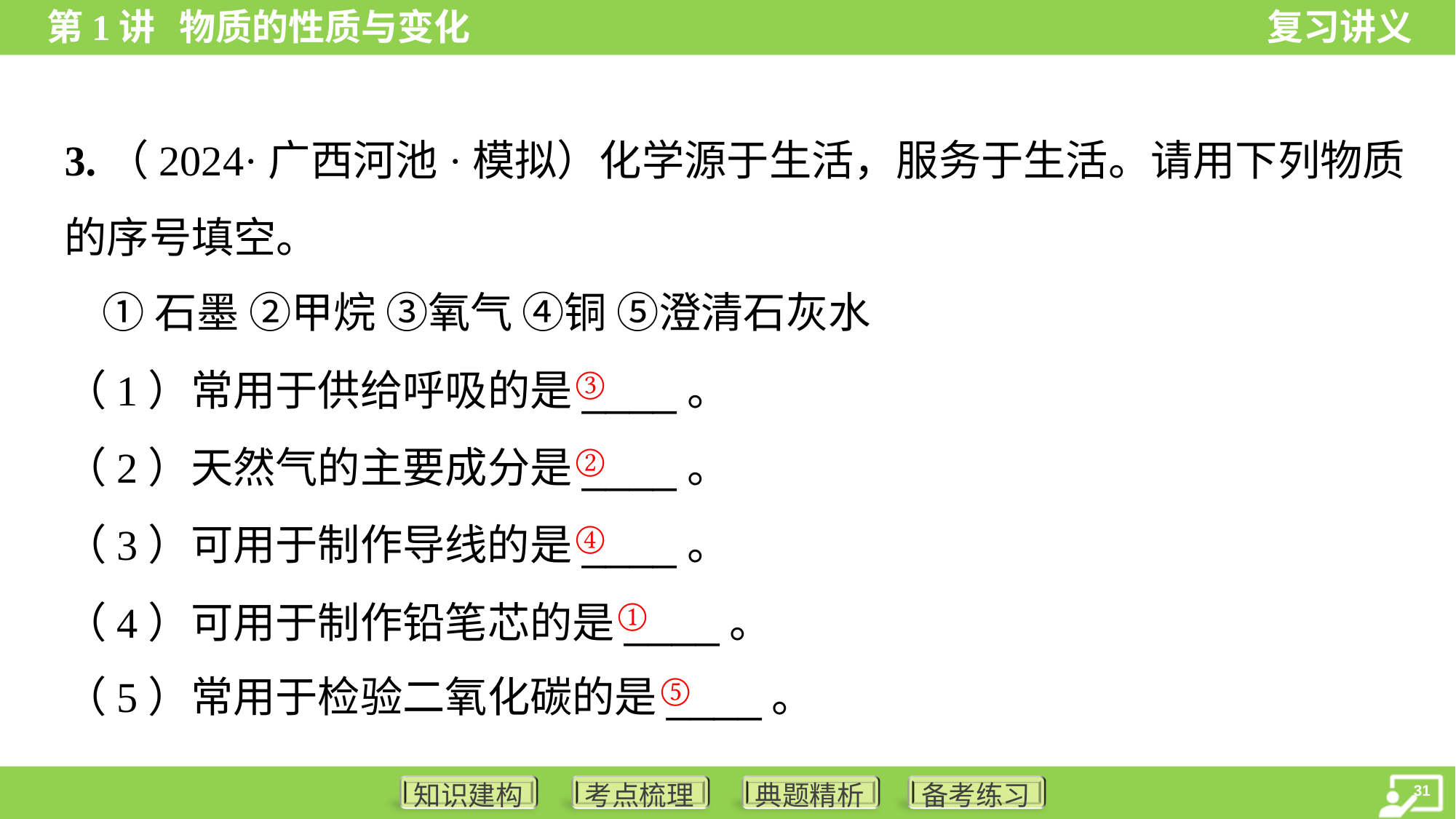

3.（2024·广西河池·模拟）化学源于生活，服务于生活。请用下列物质
的序号填空。
    ①石墨 ②甲烷 ③氧气 ④铜 ⑤澄清石灰水
③
（1）常用于供给呼吸的是____。
（2）天然气的主要成分是____。
（3）可用于制作导线的是____。
（4）可用于制作铅笔芯的是____。
（5）常用于检验二氧化碳的是____。
②
④
①
⑤